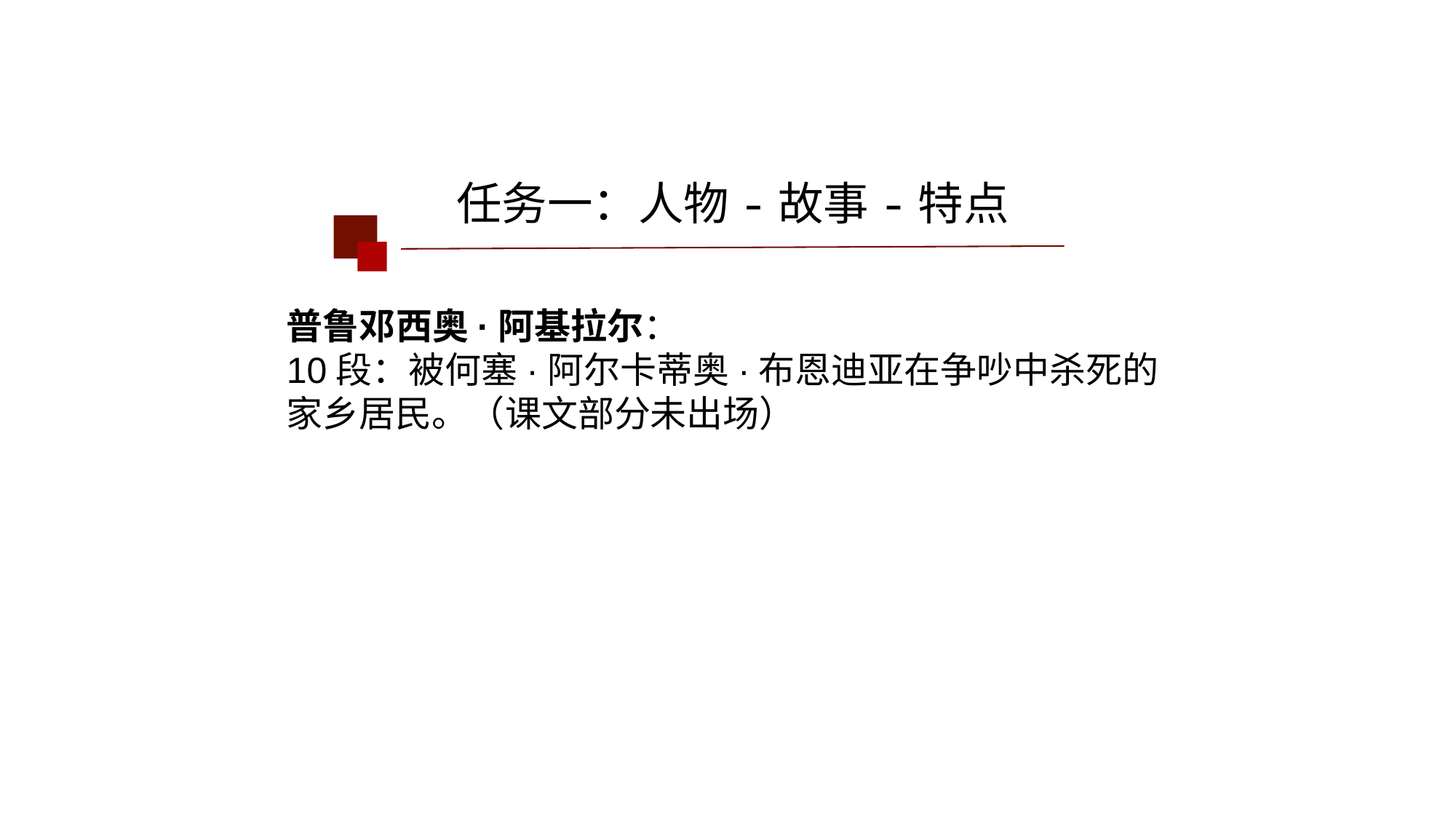

任务一：人物-故事-特点

普鲁邓西奥·阿基拉尔：
10段：被何塞·阿尔卡蒂奥·布恩迪亚在争吵中杀死的家乡居民。（课文部分未出场）